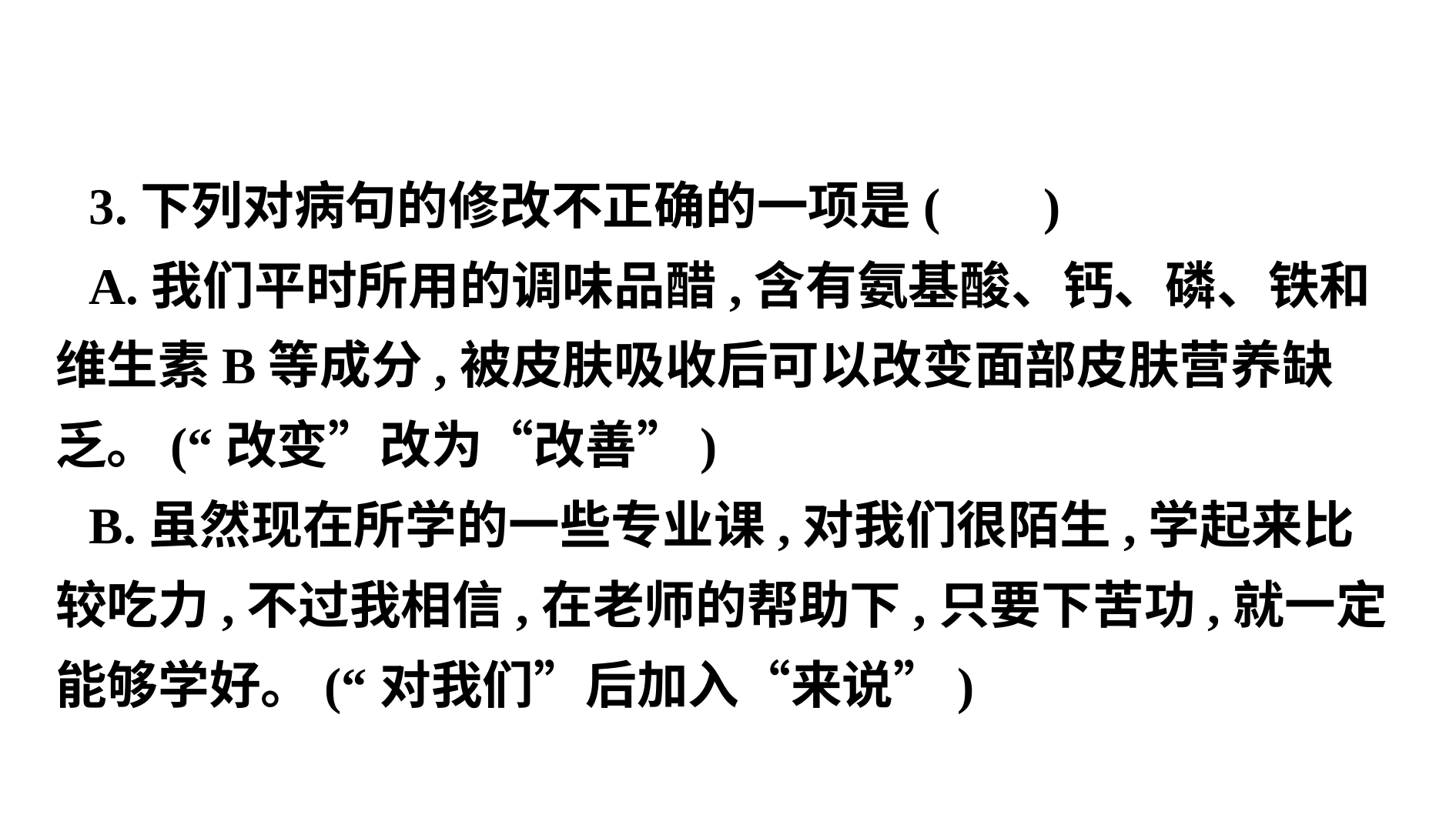

3.下列对病句的修改不正确的一项是(        )
A.我们平时所用的调味品醋,含有氨基酸、钙、磷、铁和维生素B等成分,被皮肤吸收后可以改变面部皮肤营养缺乏。(“改变”改为“改善”)
B.虽然现在所学的一些专业课,对我们很陌生,学起来比较吃力,不过我相信,在老师的帮助下,只要下苦功,就一定能够学好。(“对我们”后加入“来说”)